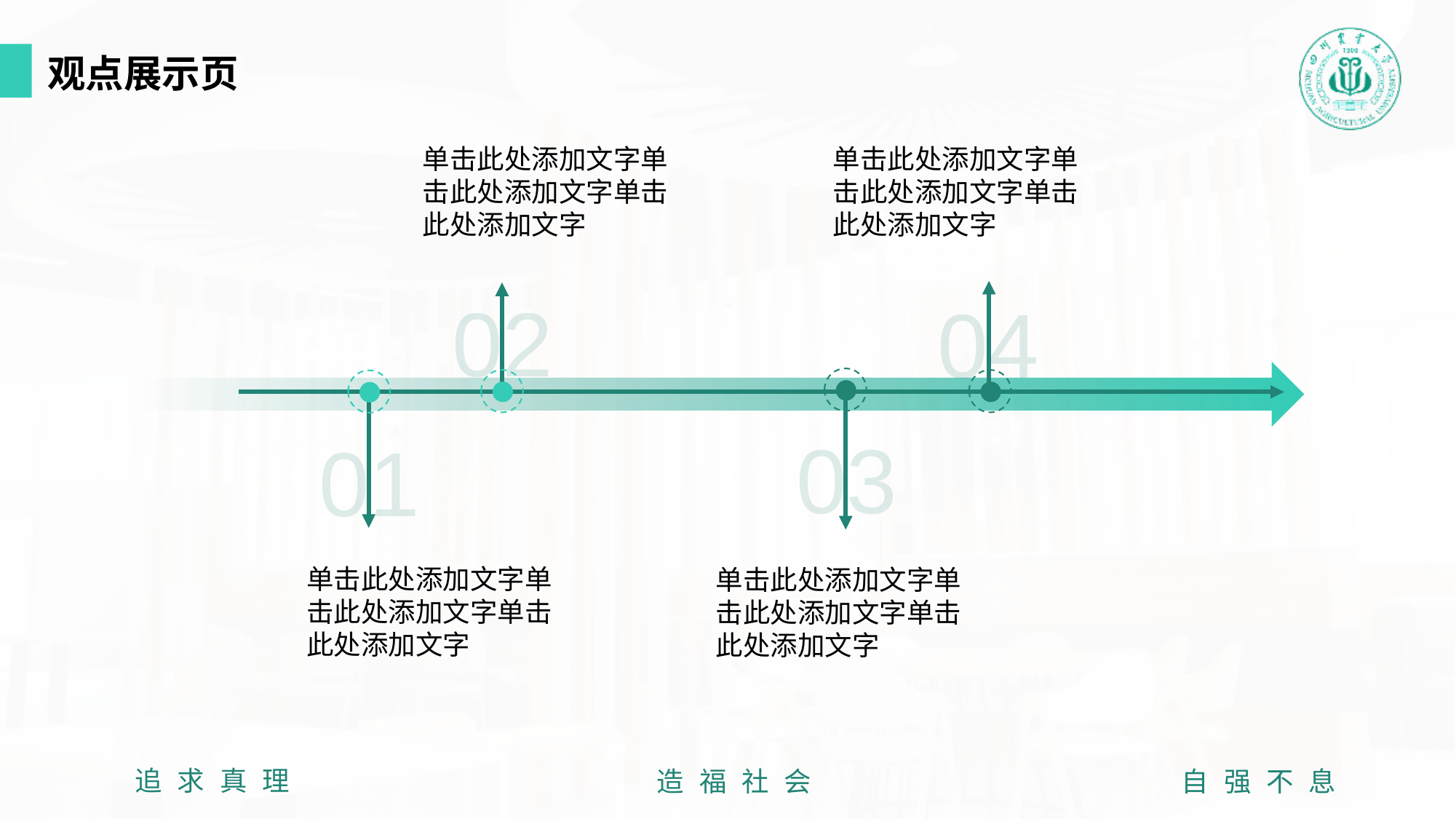

观点展示页
单击此处添加文字单击此处添加文字单击此处添加文字
单击此处添加文字单击此处添加文字单击此处添加文字
02
04

03
01
单击此处添加文字单击此处添加文字单击此处添加文字
单击此处添加文字单击此处添加文字单击此处添加文字